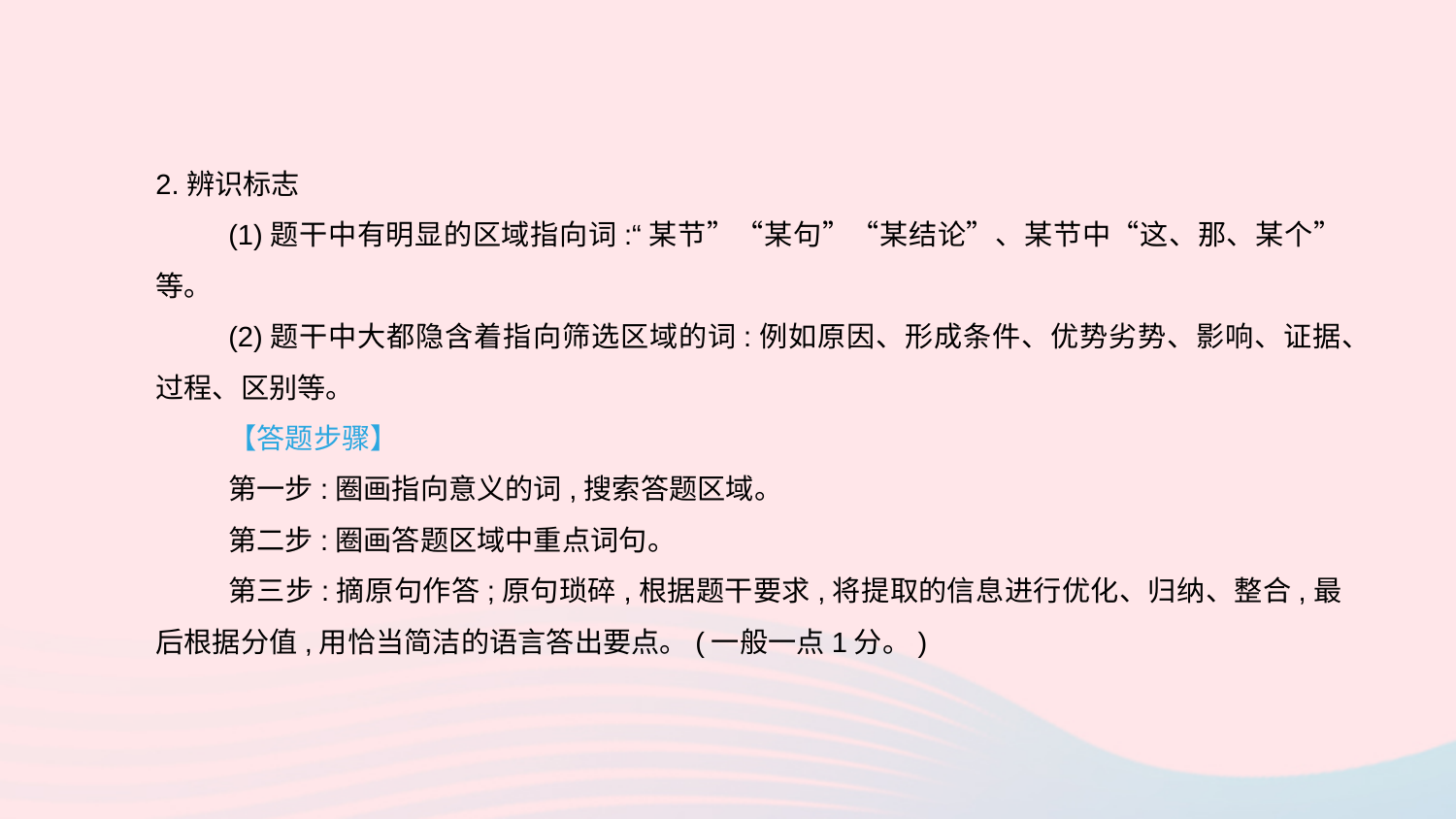

2.辨识标志
(1)题干中有明显的区域指向词:“某节”“某句”“某结论”、某节中“这、那、某个”等。
(2)题干中大都隐含着指向筛选区域的词:例如原因、形成条件、优势劣势、影响、证据、过程、区别等。
【答题步骤】
第一步:圈画指向意义的词,搜索答题区域。
第二步:圈画答题区域中重点词句。
第三步:摘原句作答;原句琐碎,根据题干要求,将提取的信息进行优化、归纳、整合,最后根据分值,用恰当简洁的语言答出要点。(一般一点1分。)